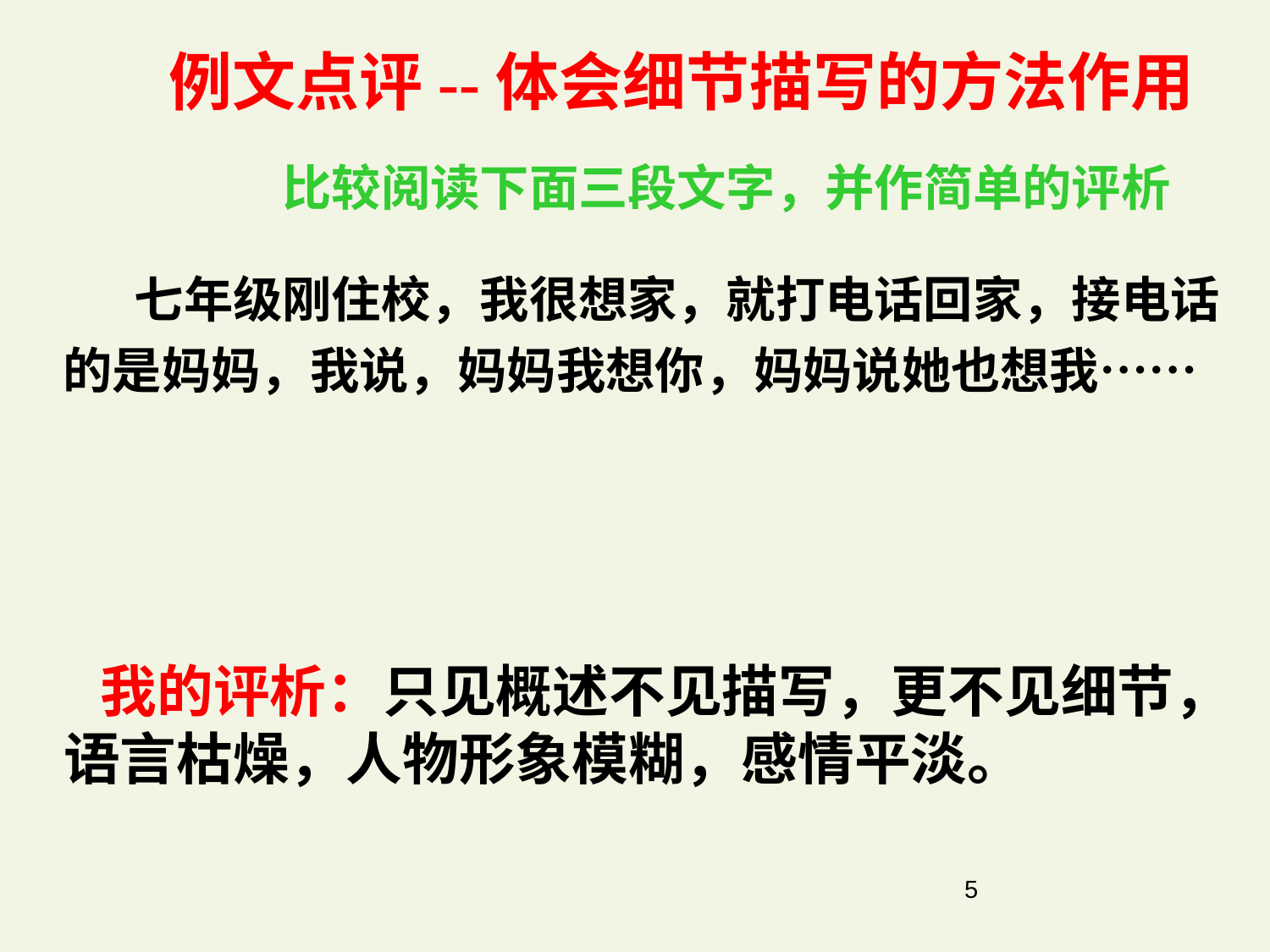

例文点评--体会细节描写的方法作用
   比较阅读下面三段文字，并作简单的评析
  七年级刚住校，我很想家，就打电话回家，接电话的是妈妈，我说，妈妈我想你，妈妈说她也想我……
我的评析：只见概述不见描写，更不见细节，语言枯燥，人物形象模糊，感情平淡。
5